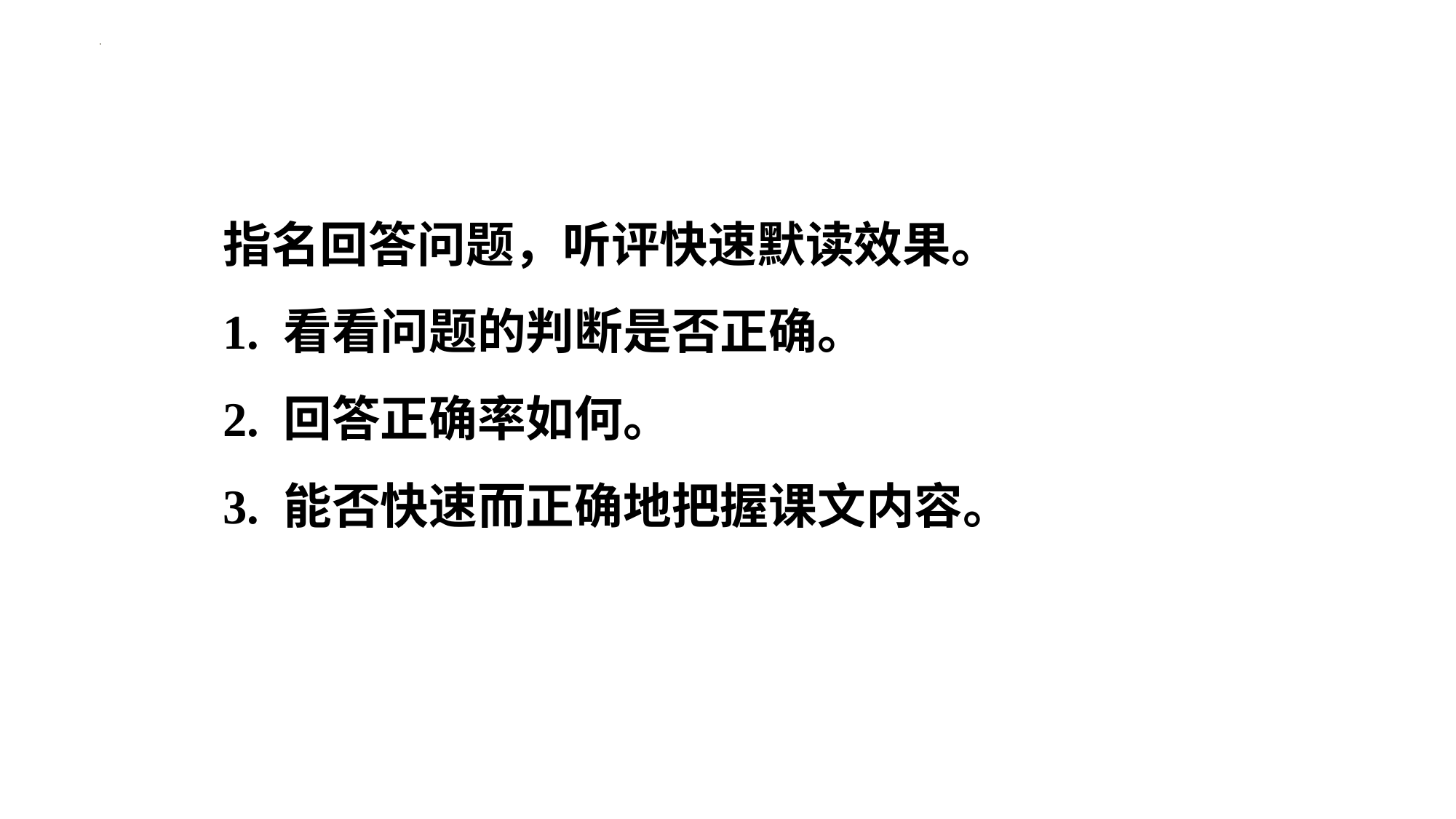

指名回答问题，听评快速默读效果。
1. 看看问题的判断是否正确。
2. 回答正确率如何。
3. 能否快速而正确地把握课文内容。